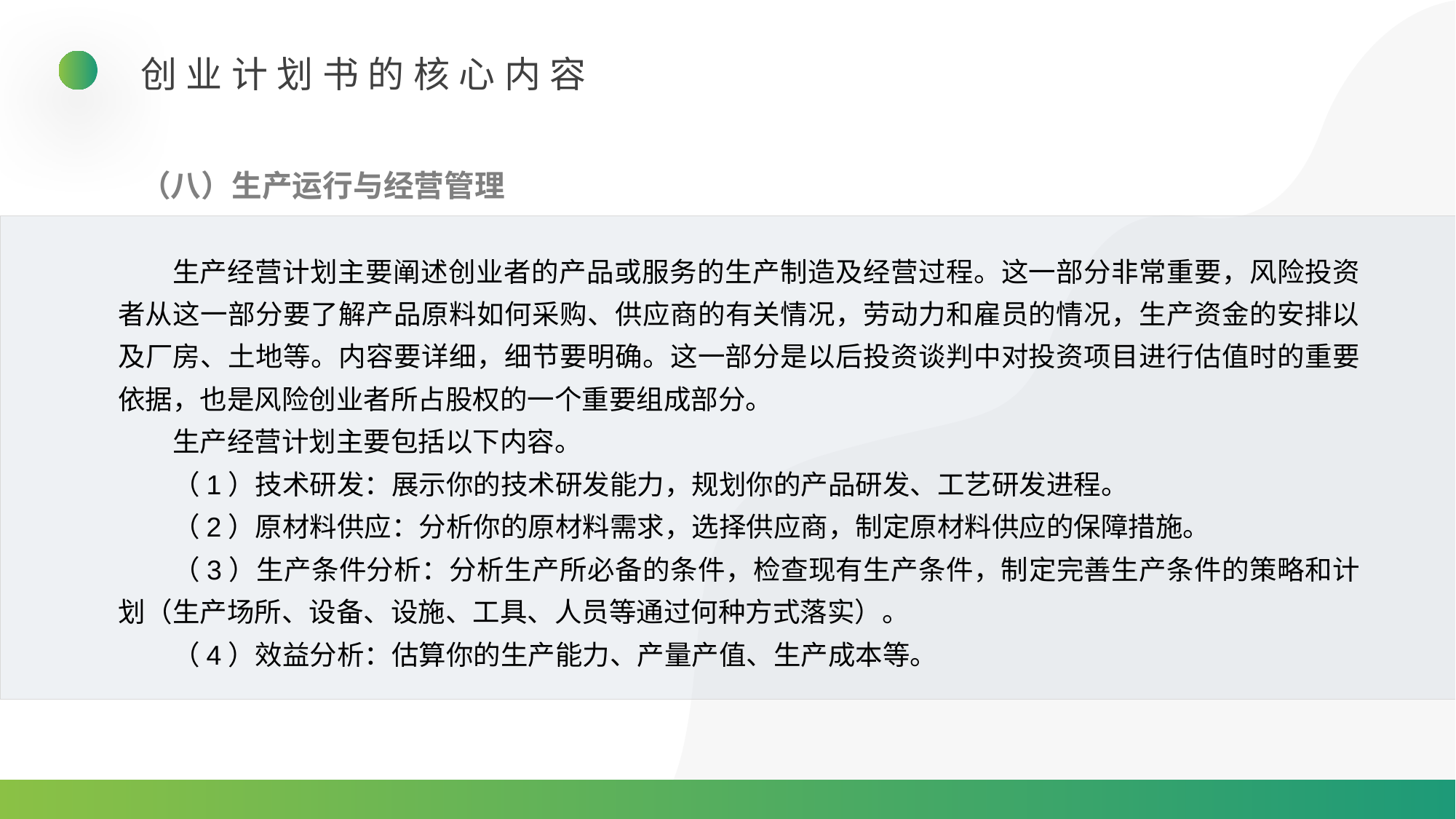

创业计划书的核心内容
（八）生产运行与经营管理

生产经营计划主要阐述创业者的产品或服务的生产制造及经营过程。这一部分非常重要，风险投资者从这一部分要了解产品原料如何采购、供应商的有关情况，劳动力和雇员的情况，生产资金的安排以及厂房、土地等。内容要详细，细节要明确。这一部分是以后投资谈判中对投资项目进行估值时的重要依据，也是风险创业者所占股权的一个重要组成部分。
生产经营计划主要包括以下内容。
（1）技术研发：展示你的技术研发能力，规划你的产品研发、工艺研发进程。
（2）原材料供应：分析你的原材料需求，选择供应商，制定原材料供应的保障措施。
（3）生产条件分析：分析生产所必备的条件，检查现有生产条件，制定完善生产条件的策略和计划（生产场所、设备、设施、工具、人员等通过何种方式落实）。
（4）效益分析：估算你的生产能力、产量产值、生产成本等。